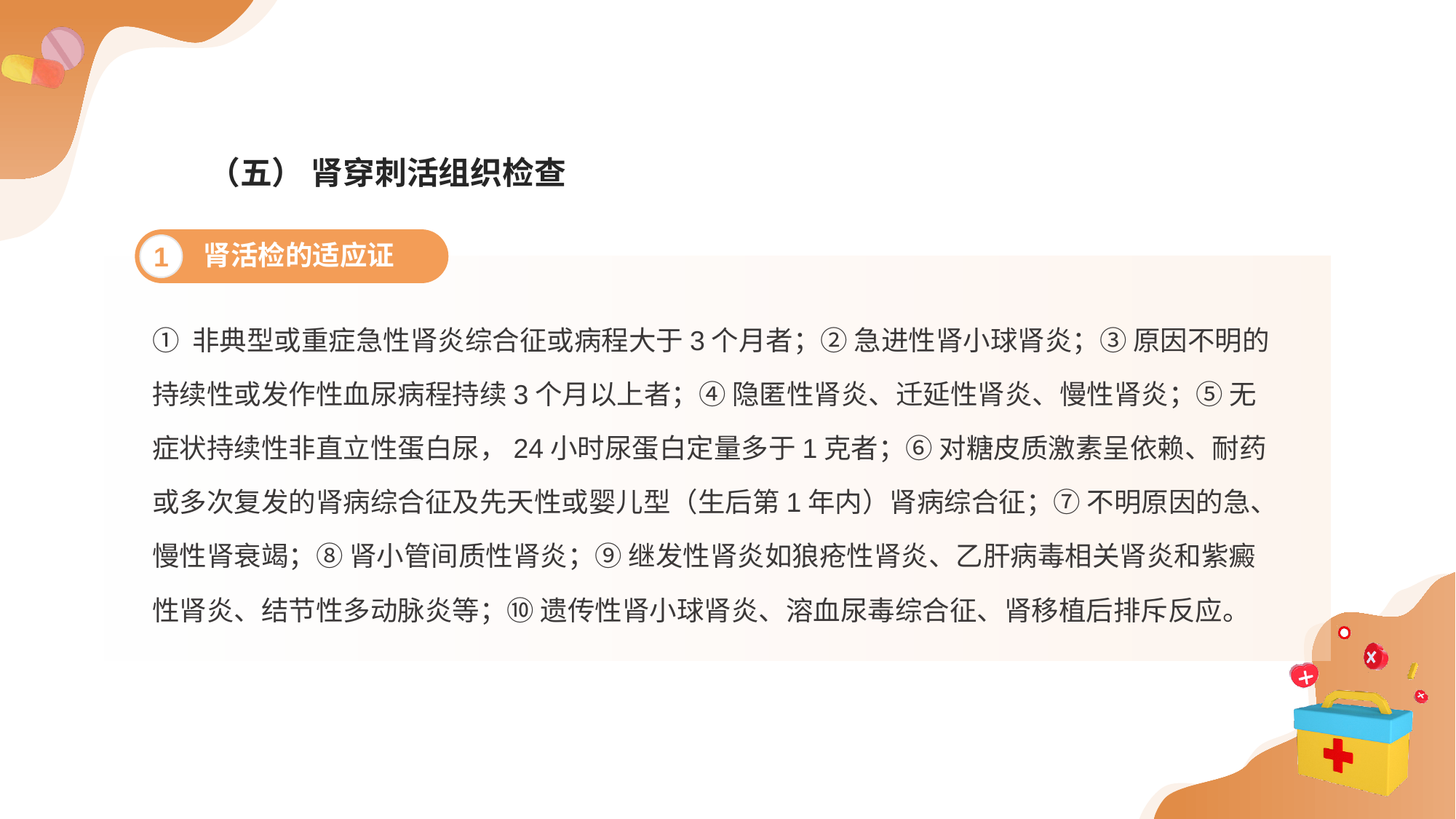

（五） 肾穿刺活组织检查

肾活检的适应证

1

① 非典型或重症急性肾炎综合征或病程大于3个月者；② 急进性肾小球肾炎；③ 原因不明的持续性或发作性血尿病程持续3个月以上者；④ 隐匿性肾炎、迁延性肾炎、慢性肾炎；⑤ 无症状持续性非直立性蛋白尿，24小时尿蛋白定量多于1克者；⑥ 对糖皮质激素呈依赖、耐药或多次复发的肾病综合征及先天性或婴儿型（生后第1年内）肾病综合征；⑦ 不明原因的急、慢性肾衰竭；⑧ 肾小管间质性肾炎；⑨ 继发性肾炎如狼疮性肾炎、乙肝病毒相关肾炎和紫癜性肾炎、结节性多动脉炎等；⑩ 遗传性肾小球肾炎、溶血尿毒综合征、肾移植后排斥反应。